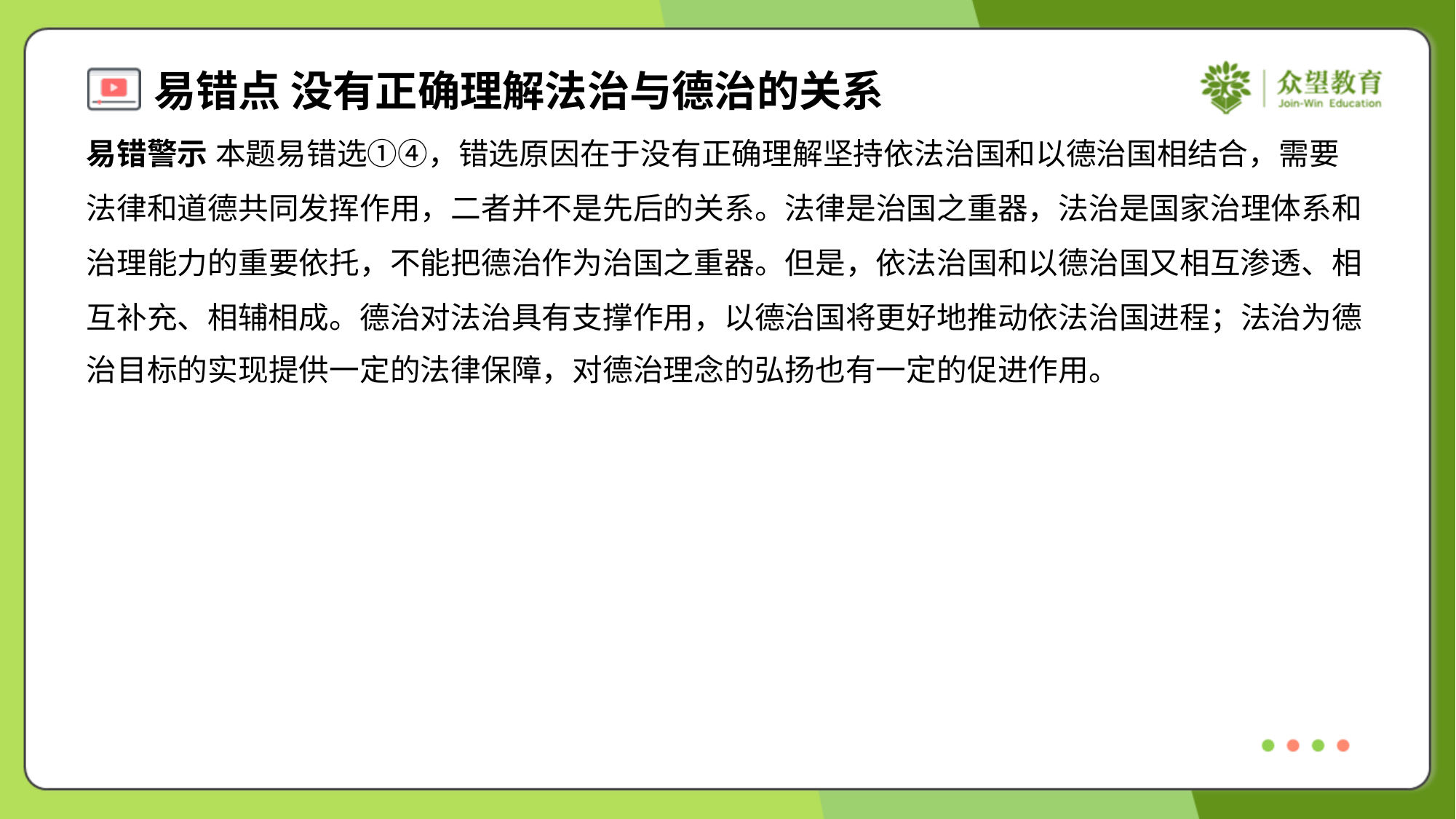

易错警示 本题易错选①④，错选原因在于没有正确理解坚持依法治国和以德治国相结合，需要
法律和道德共同发挥作用，二者并不是先后的关系。法律是治国之重器，法治是国家治理体系和
治理能力的重要依托，不能把德治作为治国之重器。但是，依法治国和以德治国又相互渗透、相
互补充、相辅相成。德治对法治具有支撑作用，以德治国将更好地推动依法治国进程；法治为德
治目标的实现提供一定的法律保障，对德治理念的弘扬也有一定的促进作用。